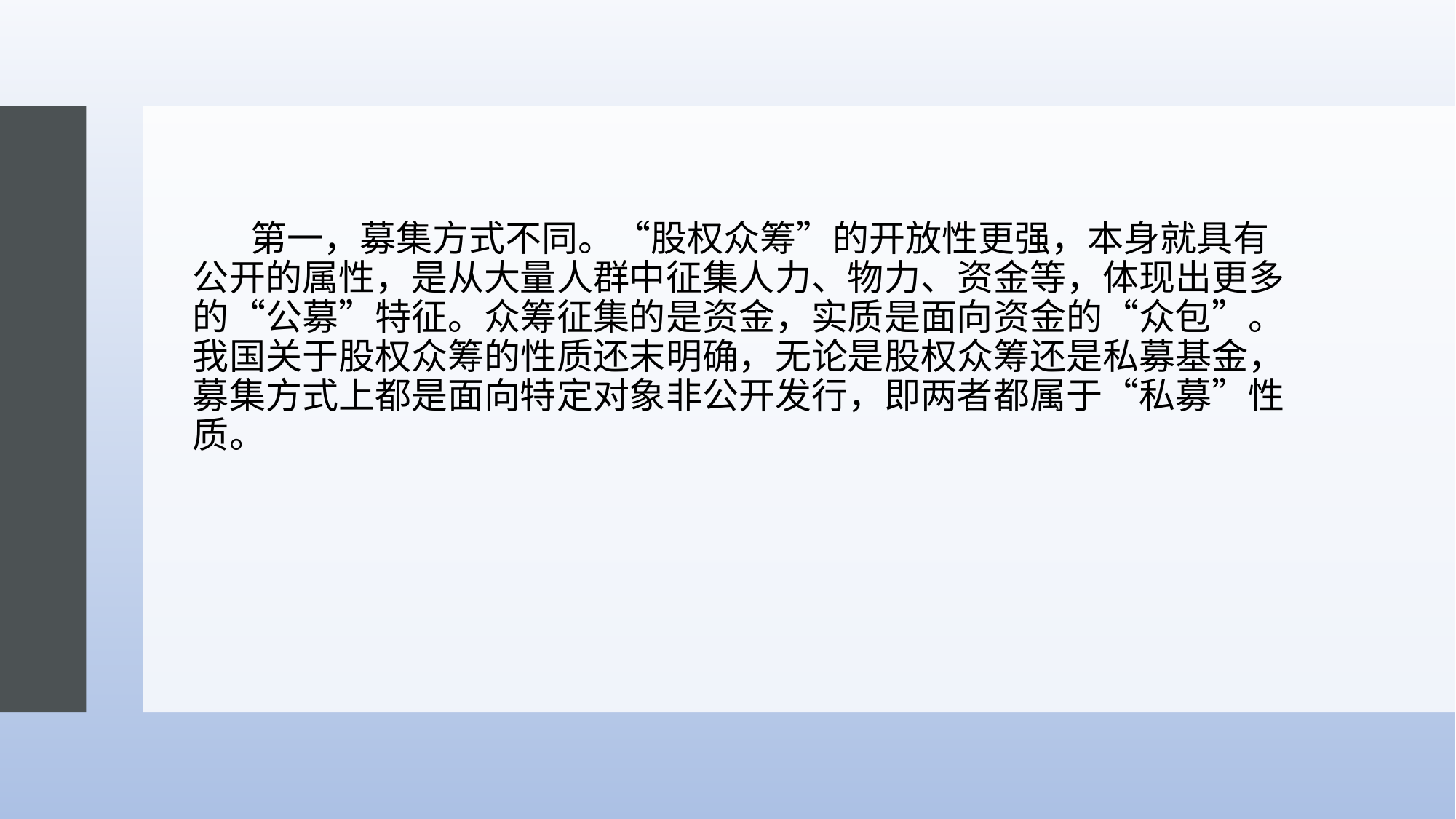

#

      第一，募集方式不同。“股权众筹”的开放性更强，本身就具有公开的属性，是从大量人群中征集人力、物力、资金等，体现出更多的“公募”特征。众筹征集的是资金，实质是面向资金的“众包”。我国关于股权众筹的性质还末明确，无论是股权众筹还是私募基金，募集方式上都是面向特定对象非公开发行，即两者都属于“私募”性质。